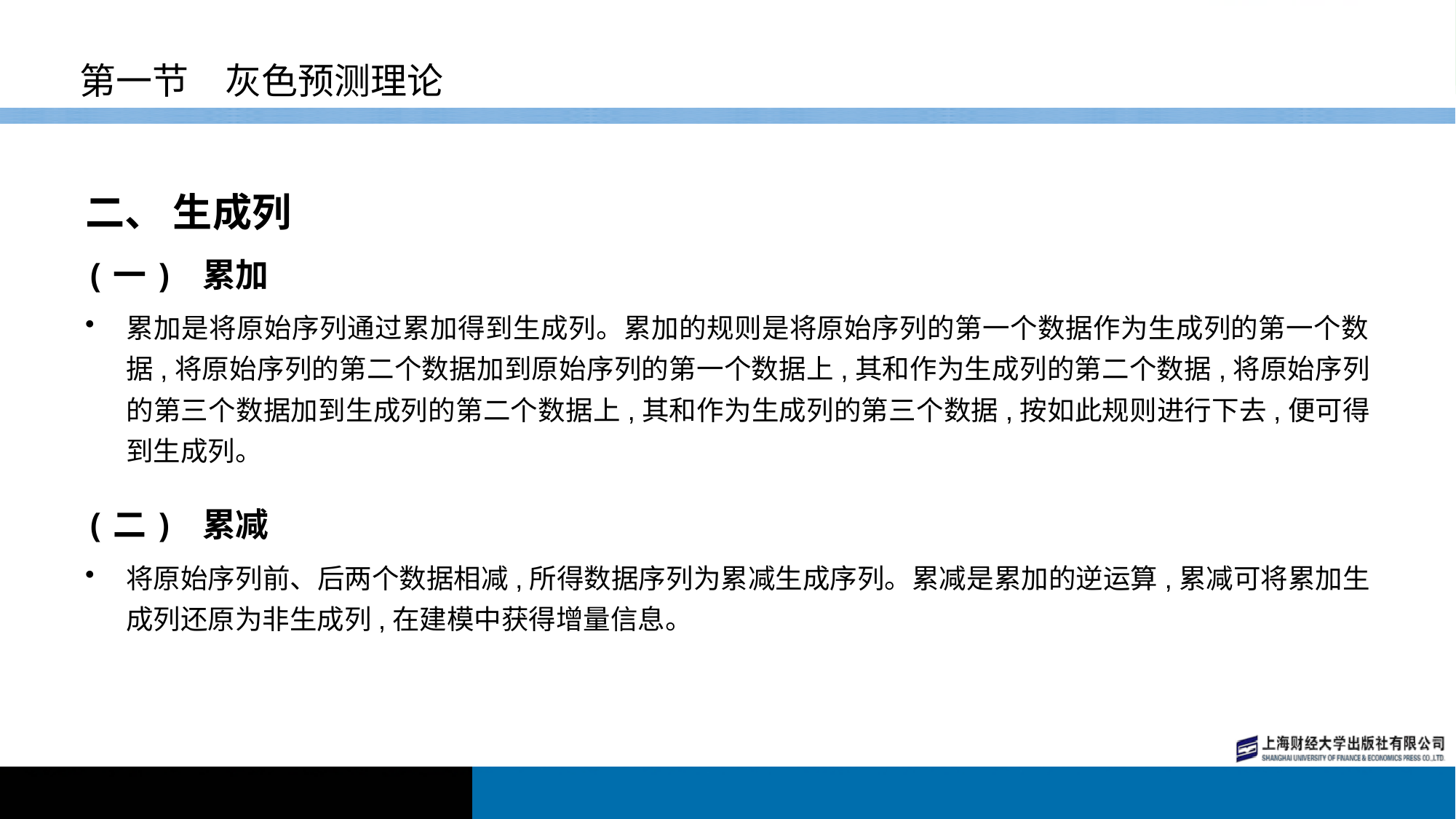

# 第一节　灰色预测理论
二、 生成列
(一) 累加
累加是将原始序列通过累加得到生成列。累加的规则是将原始序列的第一个数据作为生成列的第一个数据,将原始序列的第二个数据加到原始序列的第一个数据上,其和作为生成列的第二个数据,将原始序列的第三个数据加到生成列的第二个数据上,其和作为生成列的第三个数据,按如此规则进行下去,便可得到生成列。
(二) 累减
将原始序列前、后两个数据相减,所得数据序列为累减生成序列。累减是累加的逆运算,累减可将累加生成列还原为非生成列,在建模中获得增量信息。
4